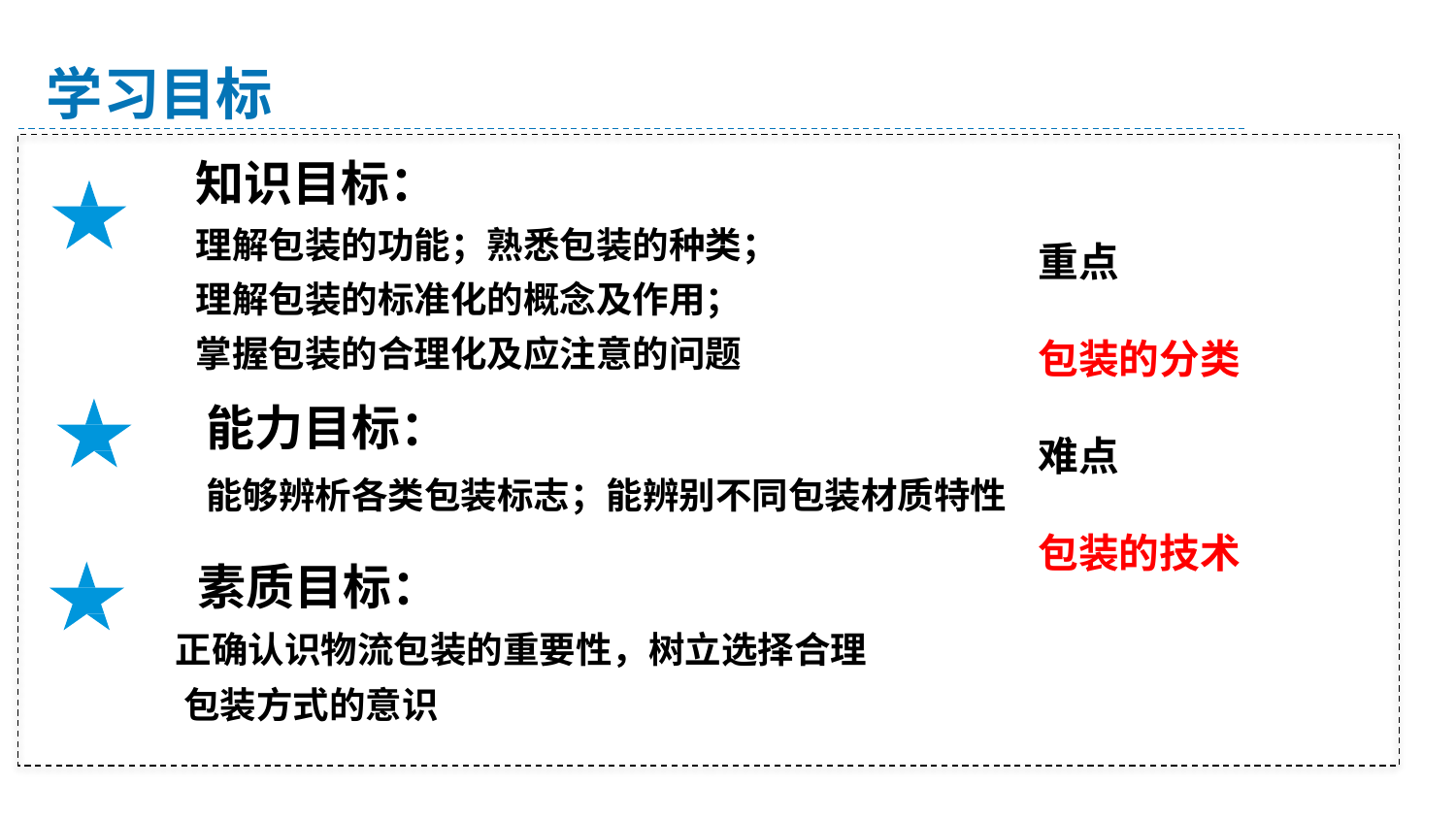

学习目标

知识目标：
理解包装的功能；熟悉包装的种类；
理解包装的标准化的概念及作用；
掌握包装的合理化及应注意的问题

重点

包装的分类

难点

包装的技术
能力目标：
能够辨析各类包装标志；能辨别不同包装材质特性

素质目标：
            正确认识物流包装的重要性，树立选择合理
             包装方式的意识